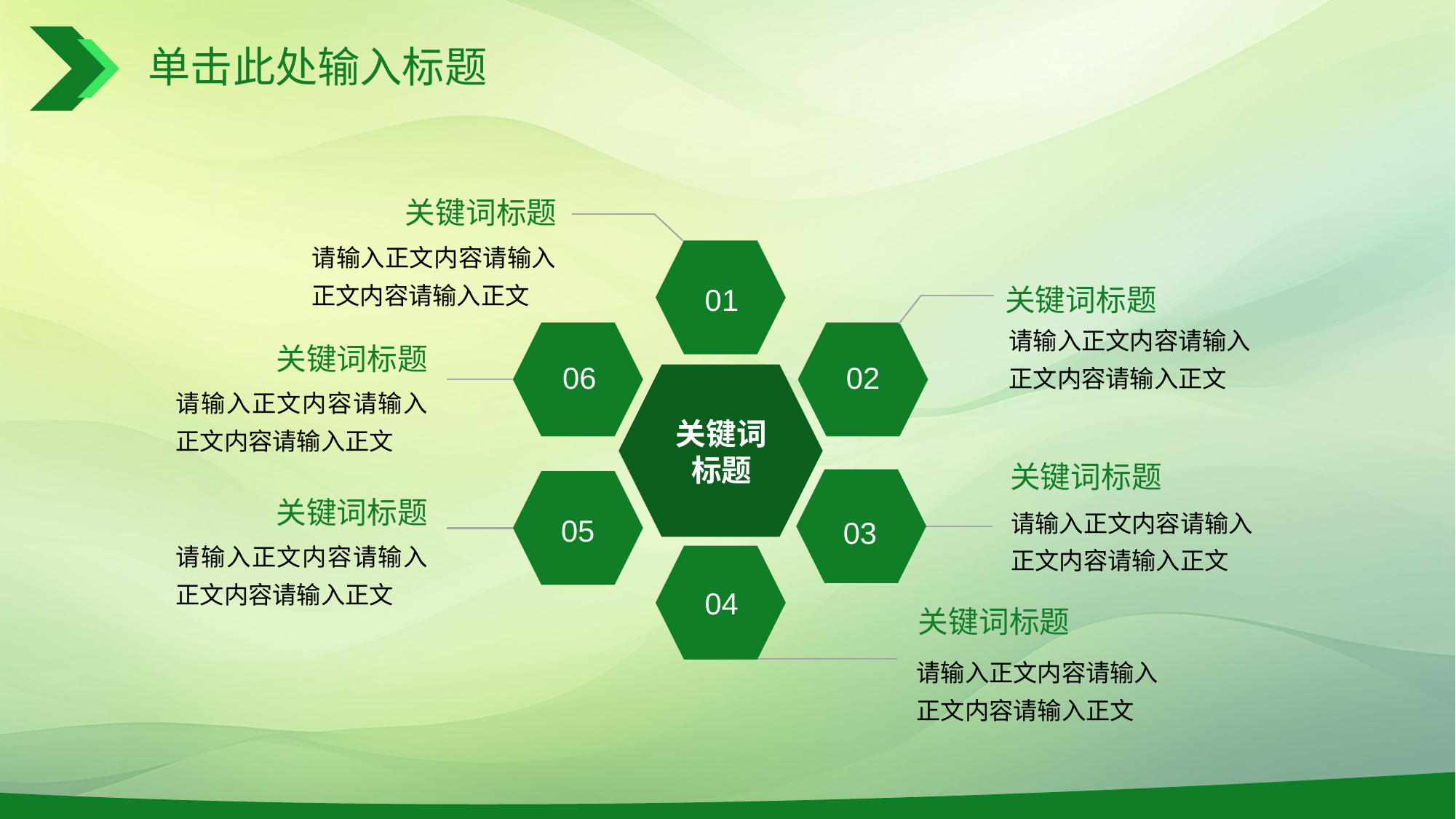

# 单击此处输入标题
关键词标题
请输入正文内容请输入正文内容请输入正文

01
关键词标题
请输入正文内容请输入正文内容请输入正文

06
关键词标题
请输入正文内容请输入正文内容请输入正文

02

关键词标题
关键词标题

03
请输入正文内容请输入正文内容请输入正文

05
关键词标题
请输入正文内容请输入正文内容请输入正文

04
关键词标题
请输入正文内容请输入正文内容请输入正文